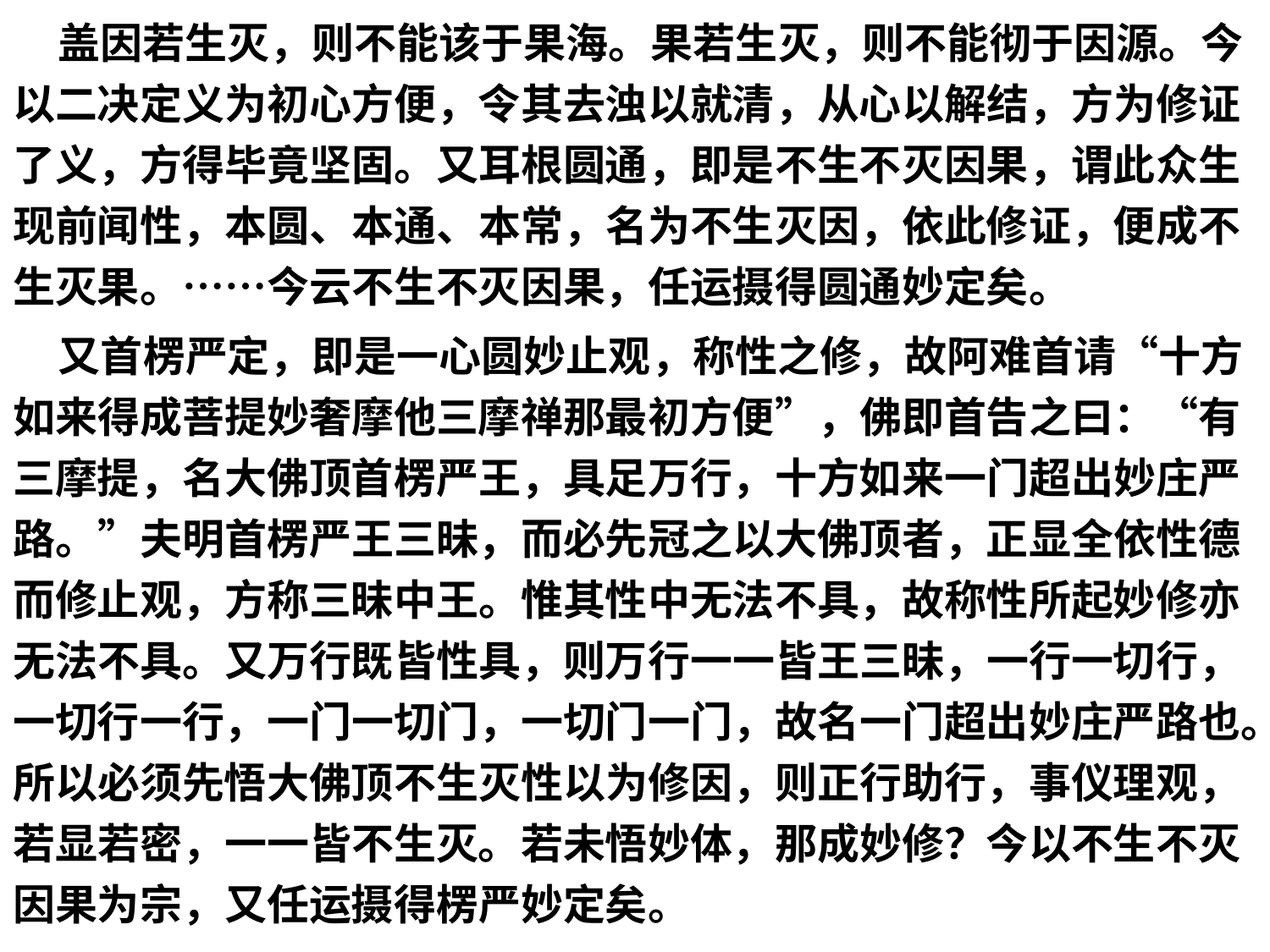

盖因若生灭，则不能该于果海。果若生灭，则不能彻于因源。今以二决定义为初心方便，令其去浊以就清，从心以解结，方为修证了义，方得毕竟坚固。又耳根圆通，即是不生不灭因果，谓此众生现前闻性，本圆、本通、本常，名为不生灭因，依此修证，便成不生灭果。……今云不生不灭因果，任运摄得圆通妙定矣。
    又首楞严定，即是一心圆妙止观，称性之修，故阿难首请“十方如来得成菩提妙奢摩他三摩禅那最初方便”，佛即首告之曰：“有三摩提，名大佛顶首楞严王，具足万行，十方如来一门超出妙庄严路。”夫明首楞严王三昧，而必先冠之以大佛顶者，正显全依性德而修止观，方称三昧中王。惟其性中无法不具，故称性所起妙修亦无法不具。又万行既皆性具，则万行一一皆王三昧，一行一切行，一切行一行，一门一切门，一切门一门，故名一门超出妙庄严路也。所以必须先悟大佛顶不生灭性以为修因，则正行助行，事仪理观，若显若密，一一皆不生灭。若未悟妙体，那成妙修？今以不生不灭因果为宗，又任运摄得楞严妙定矣。